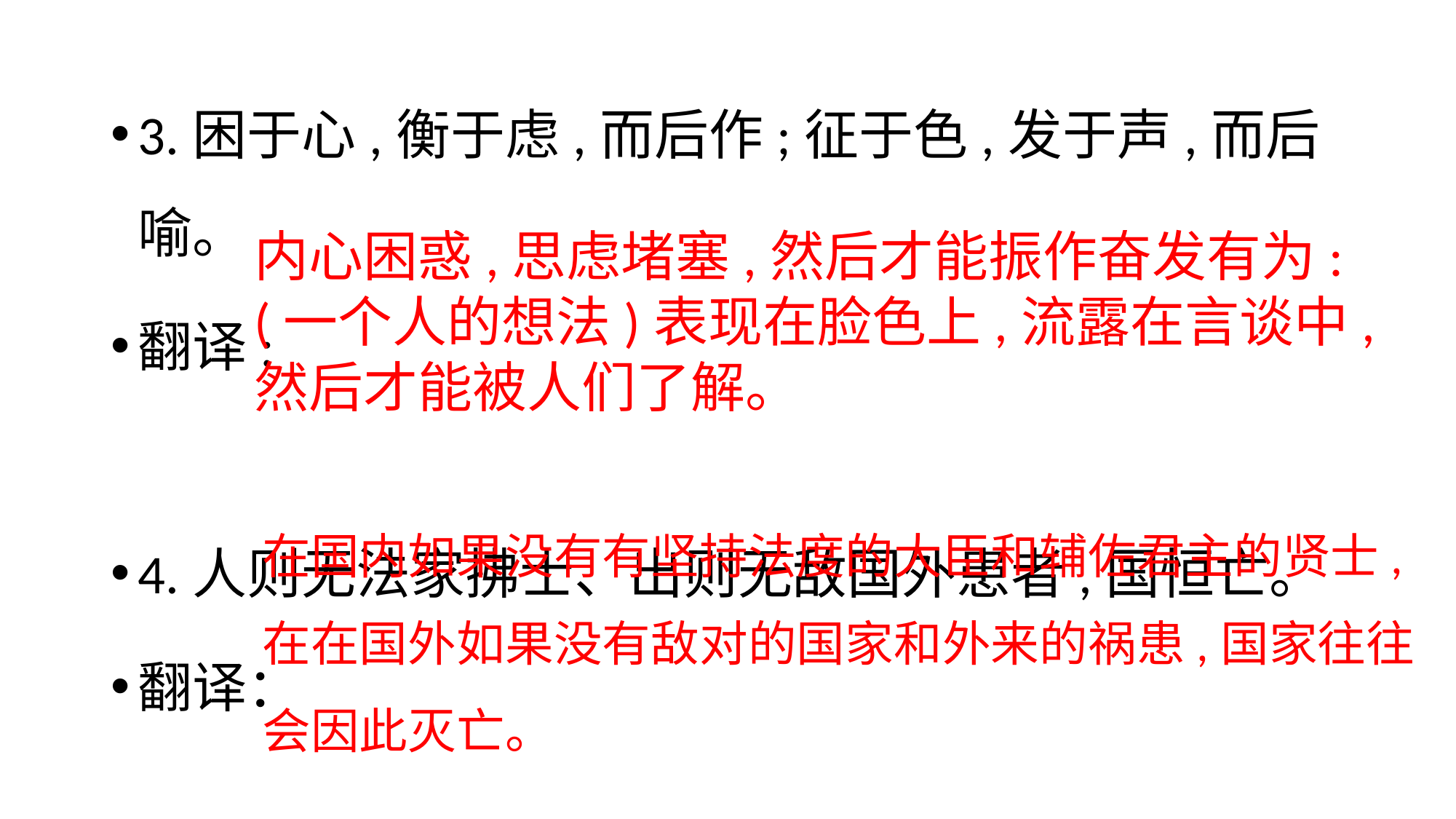

3.困于心,衡于虑,而后作;征于色,发于声,而后喻。
翻译:

4.人则无法家拂士、出则无敌国外患者,国恒亡。
翻译：
内心困惑,思虑堵塞,然后才能振作奋发有为:
(一个人的想法)表现在脸色上,流露在言谈中,
然后才能被人们了解。
在国内如果没有有坚持法度的大臣和辅佐君主的贤士,
在在国外如果没有敌对的国家和外来的祸患,国家往往
会因此灭亡。